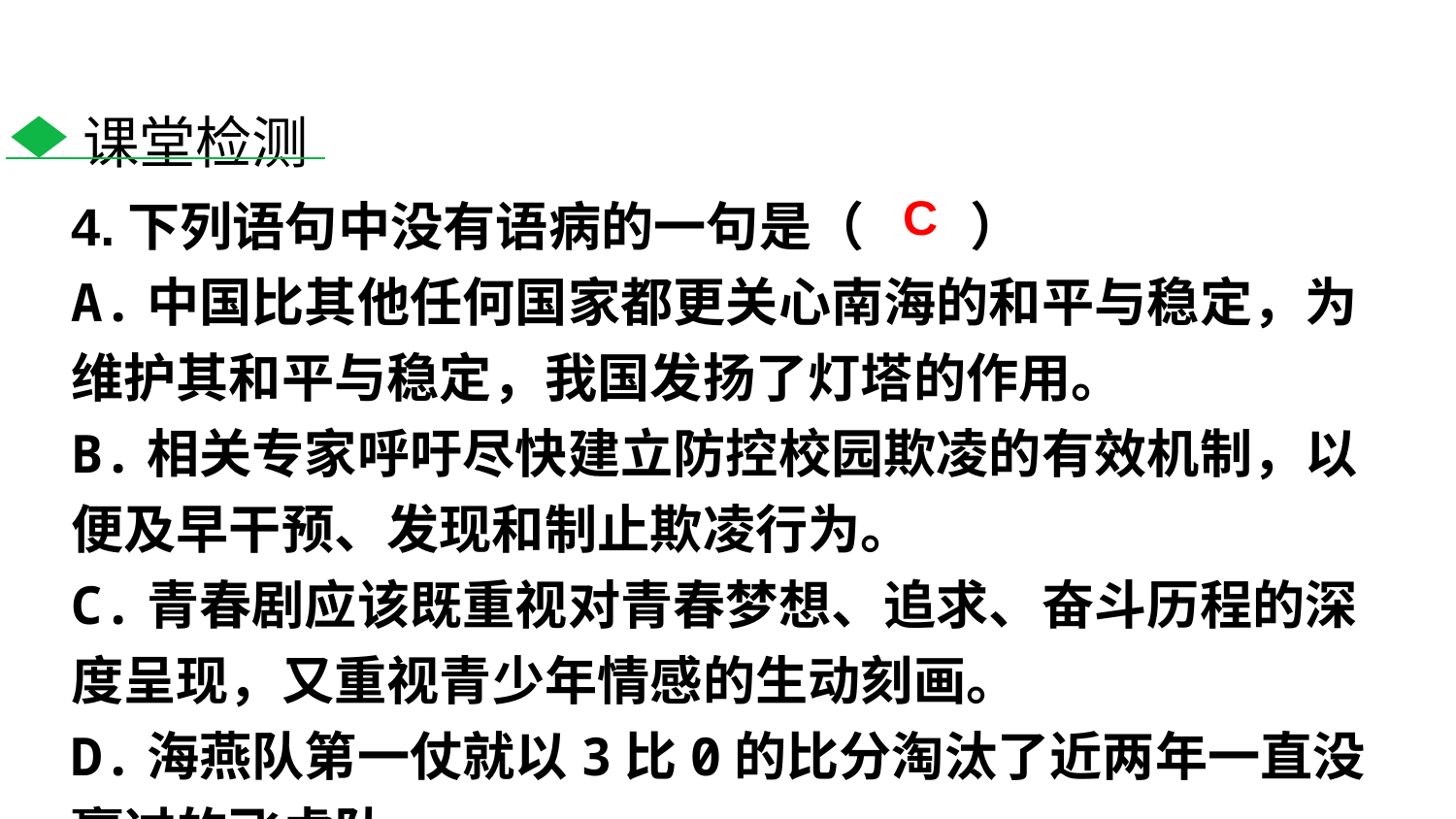

课堂检测

4.下列语句中没有语病的一句是（　　）
A.中国比其他任何国家都更关心南海的和平与稳定，为维护其和平与稳定，我国发扬了灯塔的作用。
B.相关专家呼吁尽快建立防控校园欺凌的有效机制，以便及早干预、发现和制止欺凌行为。
C.青春剧应该既重视对青春梦想、追求、奋斗历程的深度呈现，又重视青少年情感的生动刻画。
D.海燕队第一仗就以3比0的比分淘汰了近两年一直没赢过的飞虎队。
C